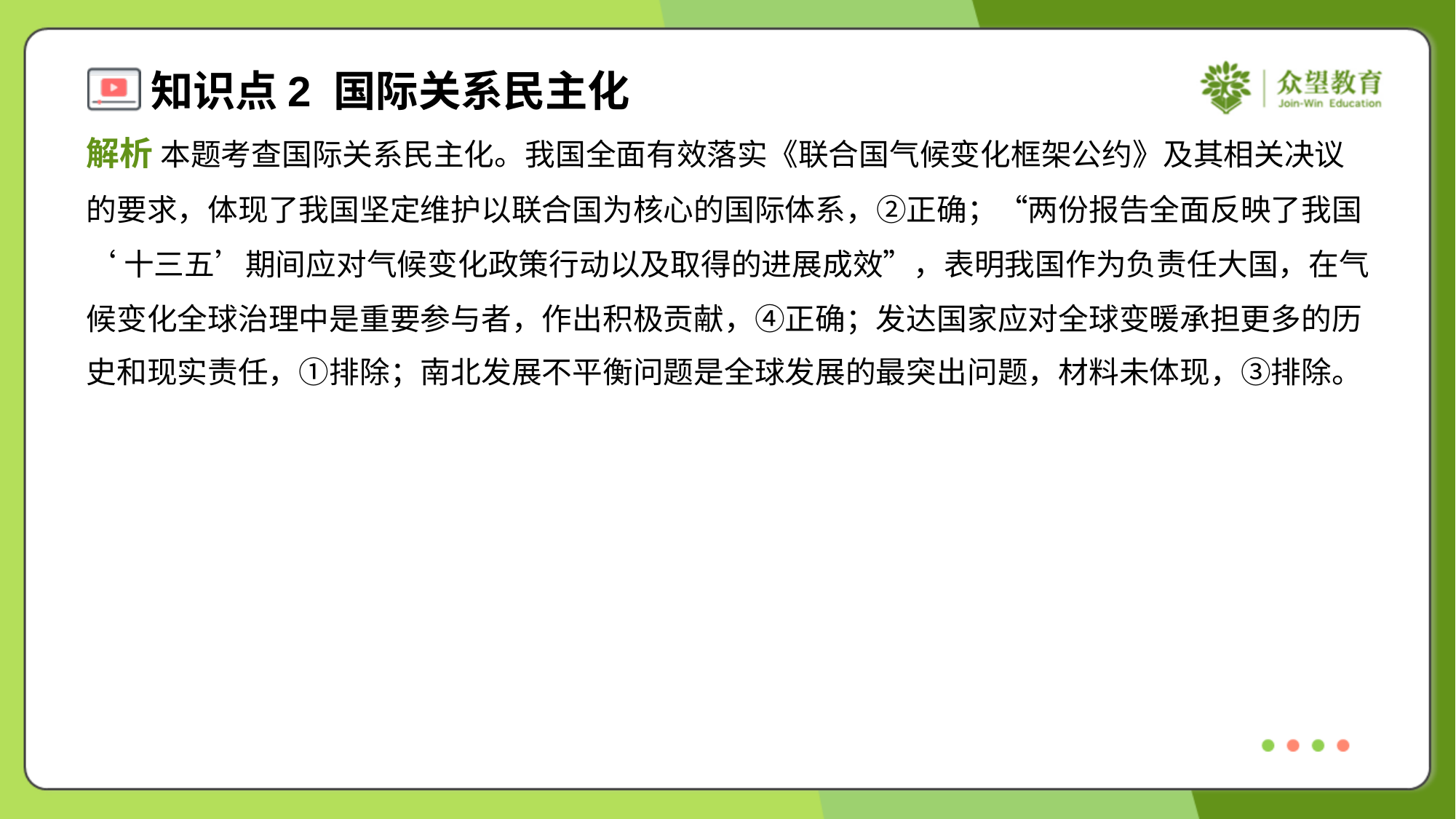

解析 本题考查国际关系民主化。我国全面有效落实《联合国气候变化框架公约》及其相关决议
的要求，体现了我国坚定维护以联合国为核心的国际体系，②正确；“两份报告全面反映了我国
‘十三五’期间应对气候变化政策行动以及取得的进展成效”，表明我国作为负责任大国，在气
候变化全球治理中是重要参与者，作出积极贡献，④正确；发达国家应对全球变暖承担更多的历
史和现实责任，①排除；南北发展不平衡问题是全球发展的最突出问题，材料未体现，③排除。